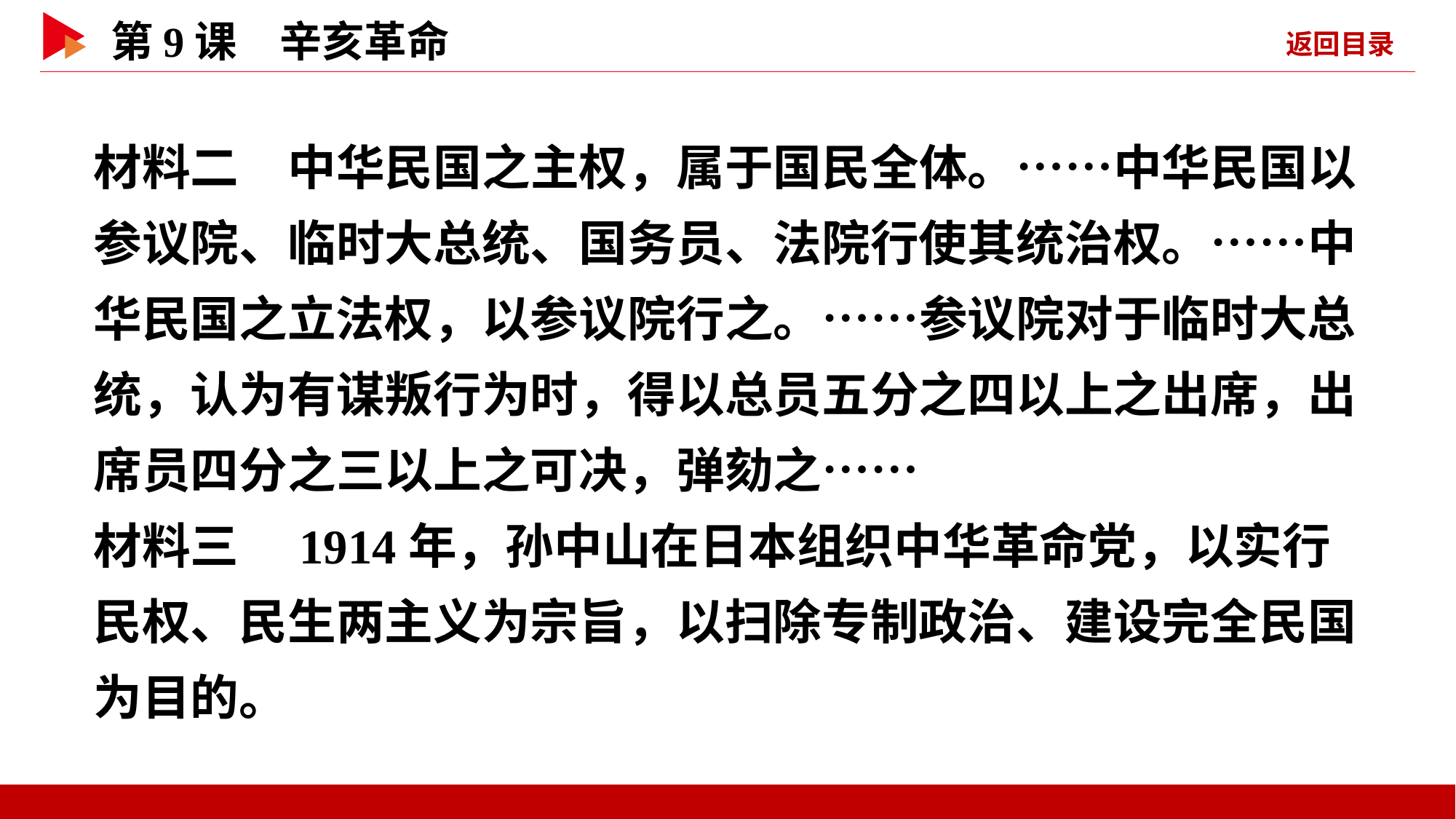

材料二　中华民国之主权，属于国民全体。……中华民国以参议院、临时大总统、国务员、法院行使其统治权。……中华民国之立法权，以参议院行之。……参议院对于临时大总统，认为有谋叛行为时，得以总员五分之四以上之出席，出席员四分之三以上之可决，弹劾之……
材料三　1914年，孙中山在日本组织中华革命党，以实行民权、民生两主义为宗旨，以扫除专制政治、建设完全民国为目的。